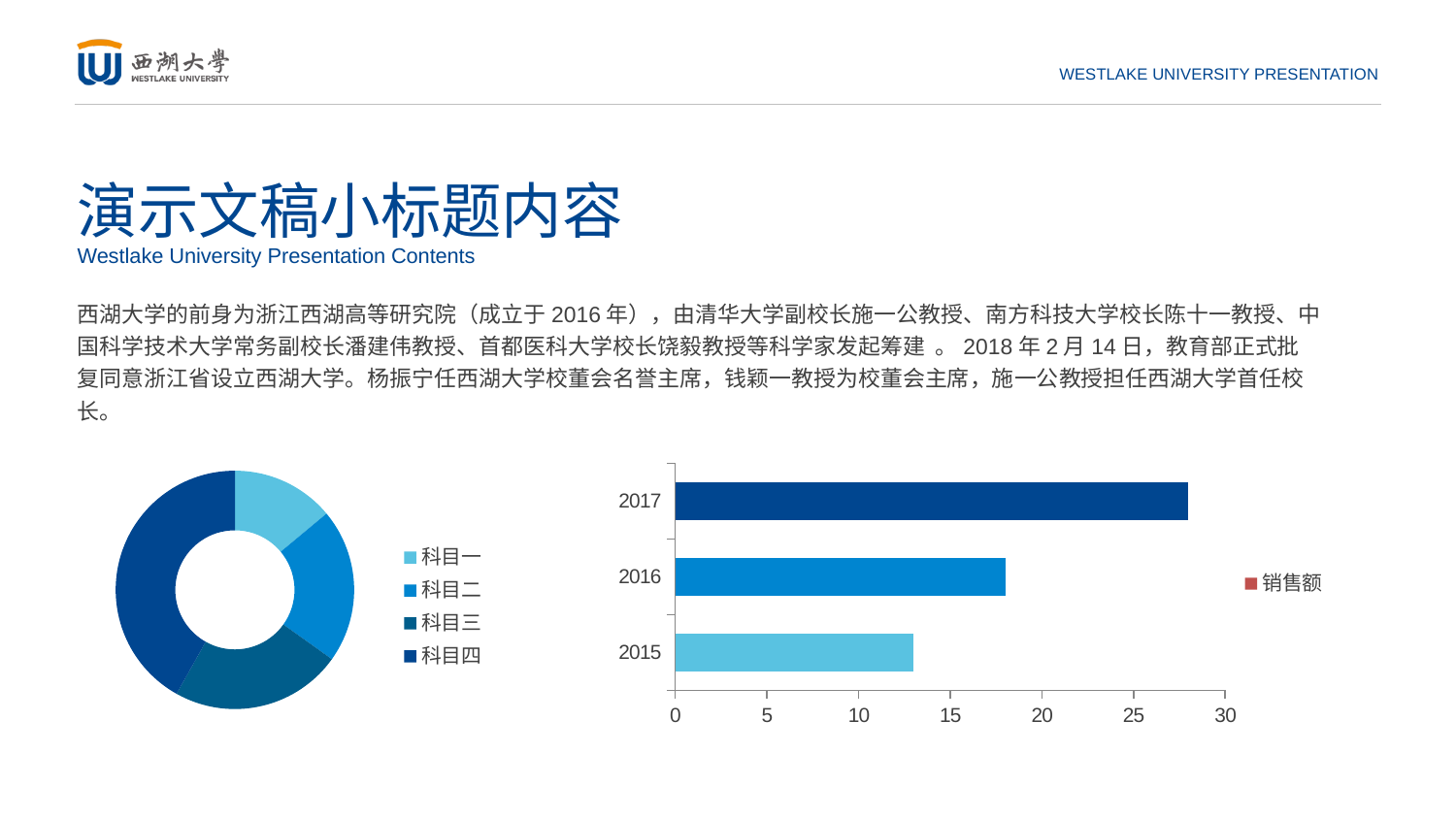

演示文稿小标题内容
Westlake University Presentation Contents
西湖大学的前身为浙江西湖高等研究院（成立于2016年），由清华大学副校长施一公教授、南方科技大学校长陈十一教授、中国科学技术大学常务副校长潘建伟教授、首都医科大学校长饶毅教授等科学家发起筹建  。2018年2月14日，教育部正式批复同意浙江省设立西湖大学。杨振宁任西湖大学校董会名誉主席，钱颖一教授为校董会主席，施一公教授担任西湖大学首任校长。

### Chart

| Category | 比例 |
|---|---|
| 科目一 | 6.0 |
| 科目二 | 9.0 |
| 科目三 | 10.0 |
| 科目四 | 18.0 |

### Chart

| Category | 销售额 |
|---|---|
| 2015 | 13.0 |
| 2016 | 18.0 |
| 2017 | 28.0 |